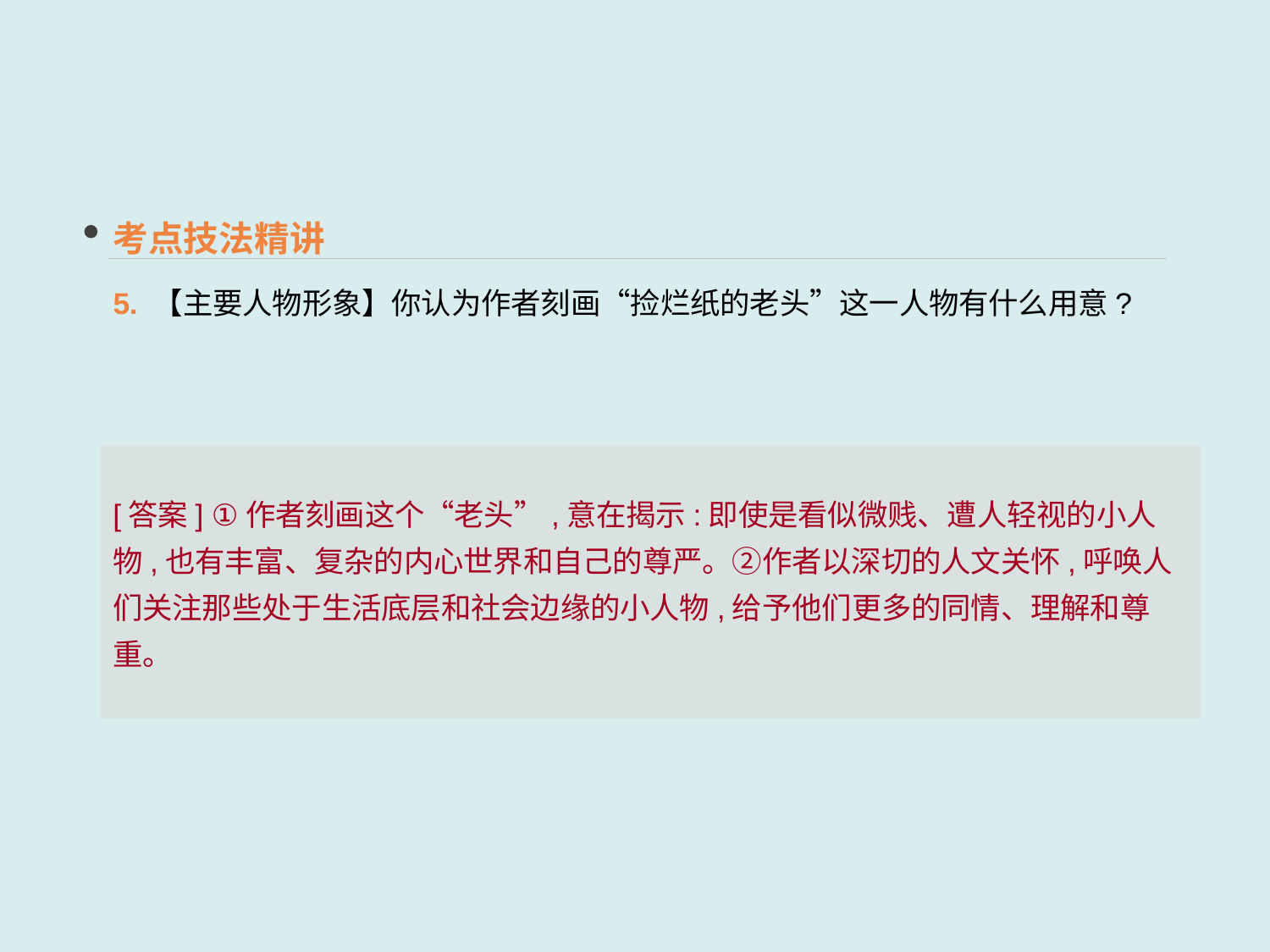

考点技法精讲

5. 【主要人物形象】你认为作者刻画“捡烂纸的老头”这一人物有什么用意?

[答案] ①作者刻画这个“老头”,意在揭示:即使是看似微贱、遭人轻视的小人物,也有丰富、复杂的内心世界和自己的尊严。②作者以深切的人文关怀,呼唤人们关注那些处于生活底层和社会边缘的小人物,给予他们更多的同情、理解和尊重。